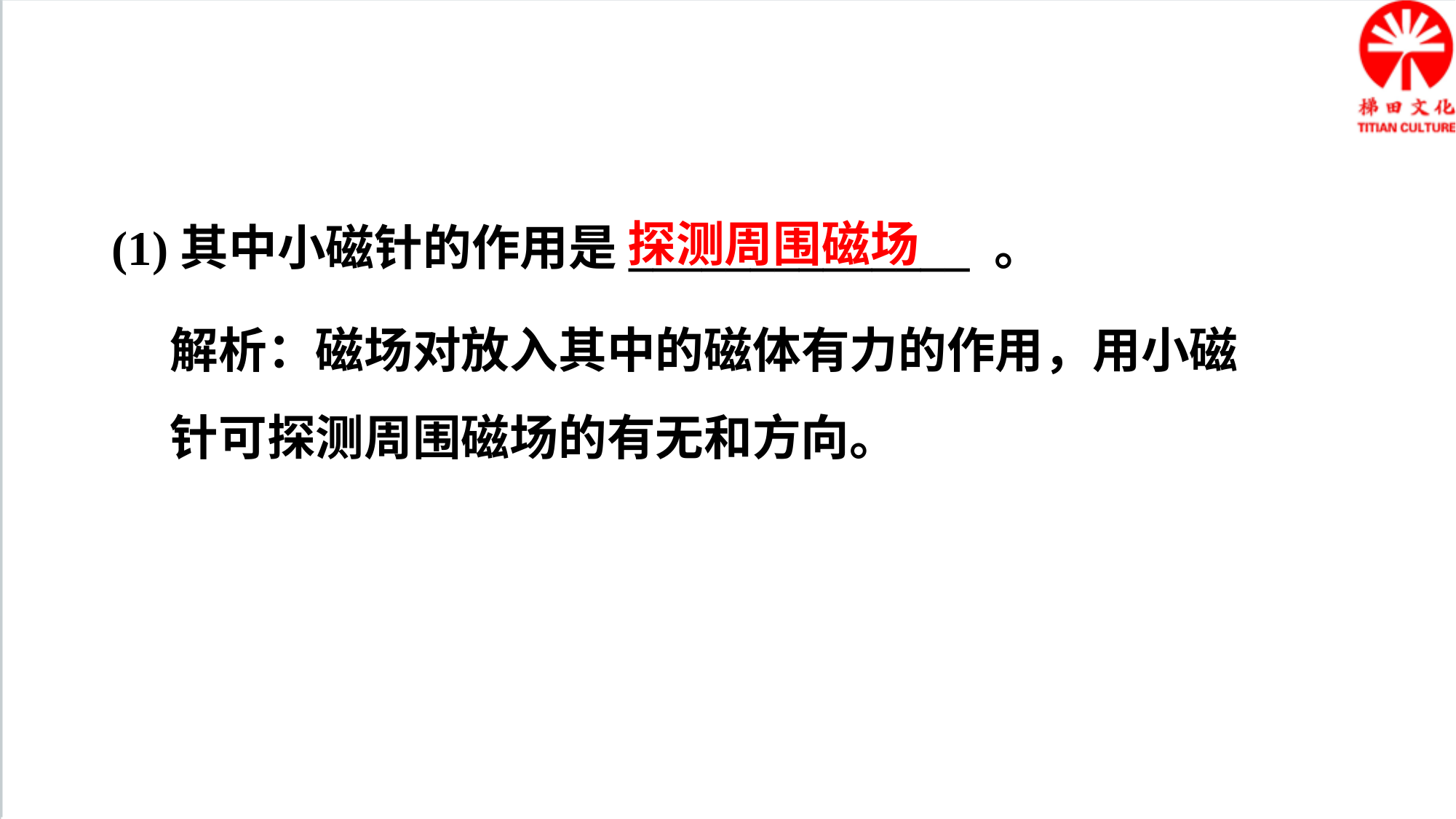

探测周围磁场
(1)其中小磁针的作用是______________ 。
解析：磁场对放入其中的磁体有力的作用，用小磁针可探测周围磁场的有无和方向。